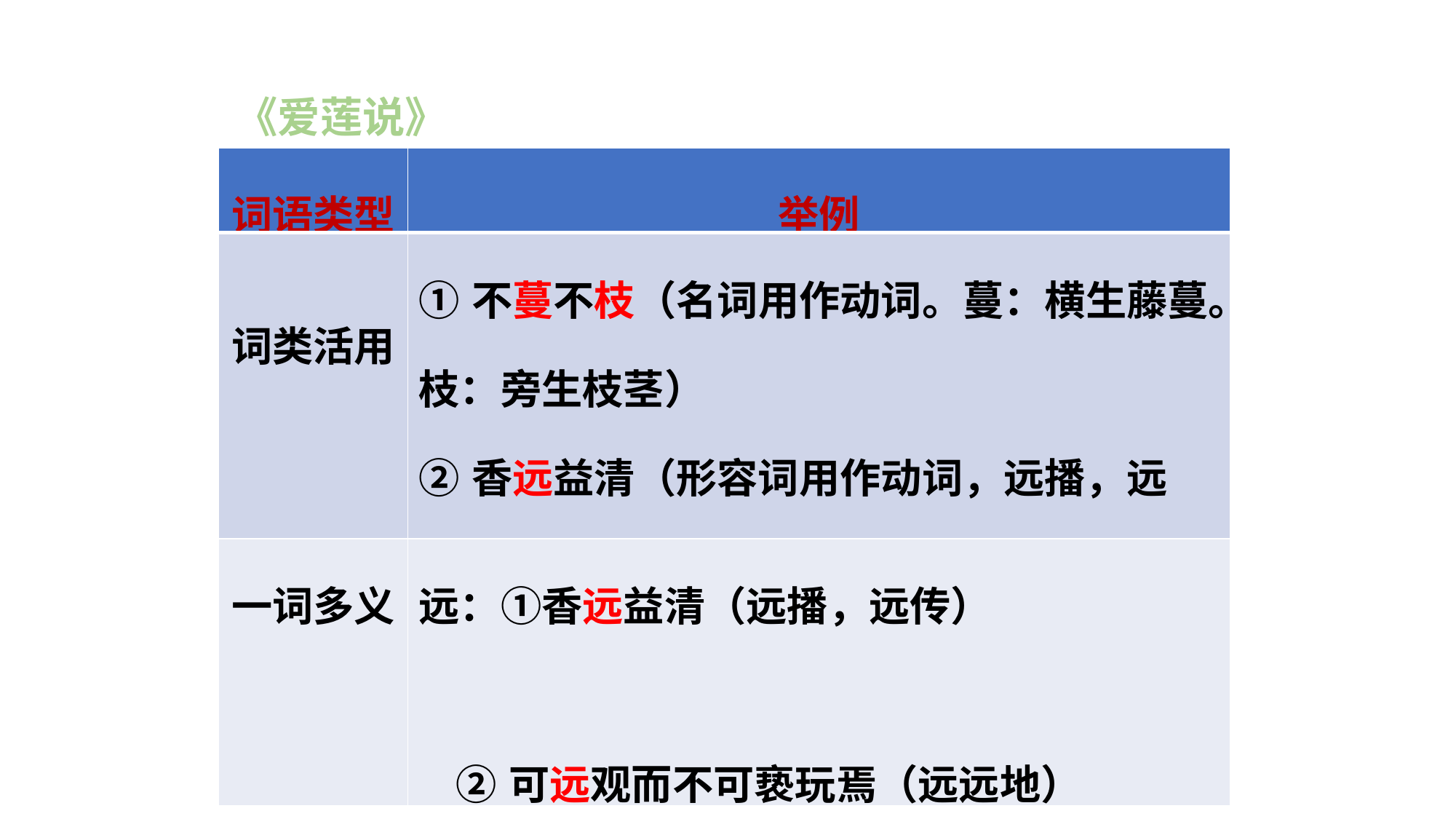

《爱莲说》
| 词语类型 | 举例 |
| --- | --- |
| 词类活用 | ①不蔓不枝（名词用作动词。蔓：横生藤蔓。枝：旁生枝茎） ②香远益清（形容词用作动词，远播，远传） |
| 一词多义 | 远：①香远益清（远播，远传）　　　　　　 ②可远观而不可亵玩焉（远远地） |